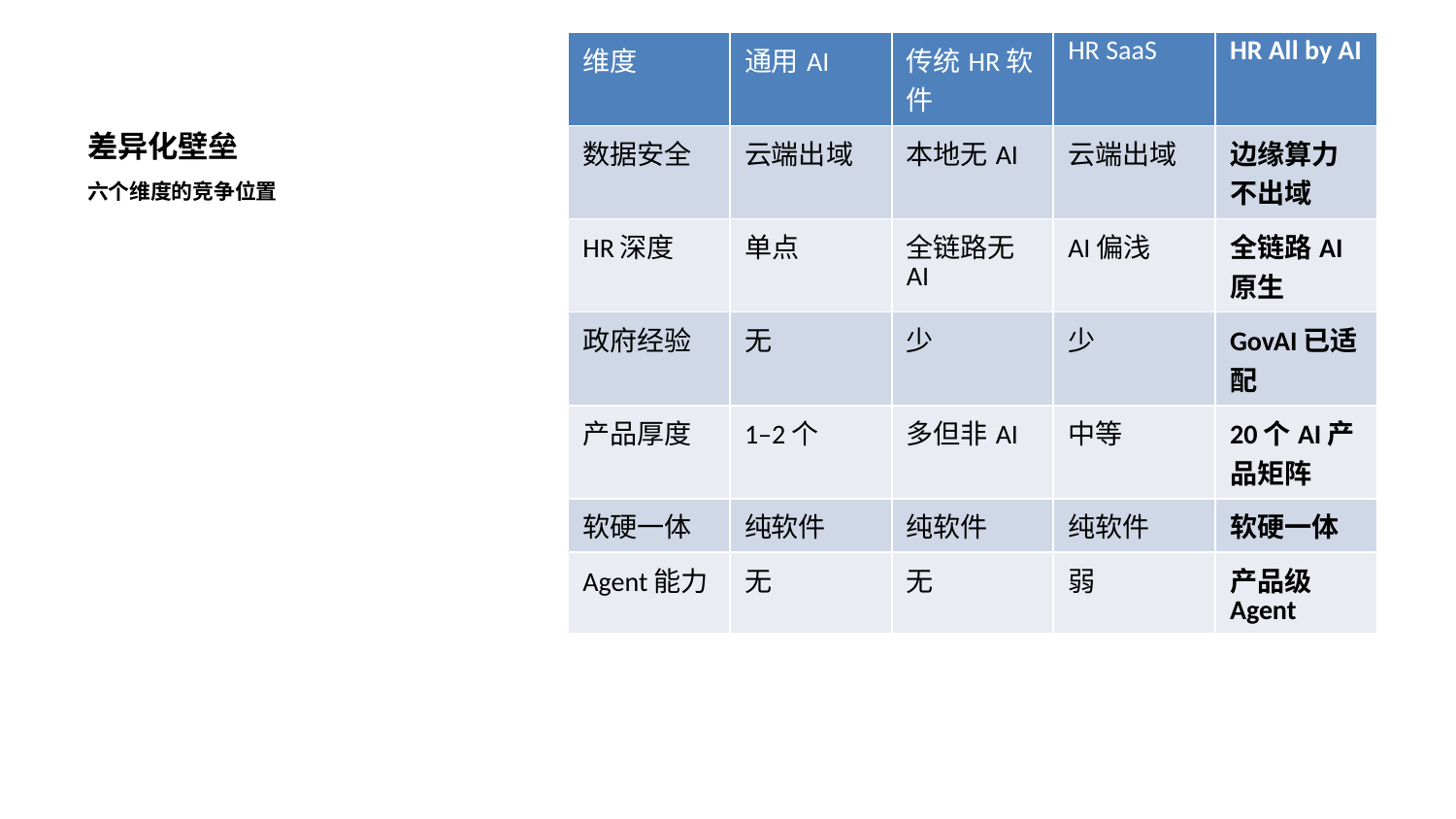

| 维度 | 通用AI | 传统HR软件 | HR SaaS | HR All by AI |
| --- | --- | --- | --- | --- |
| 数据安全 | 云端出域 | 本地无AI | 云端出域 | 边缘算力不出域 |
| HR深度 | 单点 | 全链路无AI | AI偏浅 | 全链路AI原生 |
| 政府经验 | 无 | 少 | 少 | GovAI已适配 |
| 产品厚度 | 1–2个 | 多但非AI | 中等 | 20个AI产品矩阵 |
| 软硬一体 | 纯软件 | 纯软件 | 纯软件 | 软硬一体 |
| Agent能力 | 无 | 无 | 弱 | 产品级Agent |
# 差异化壁垒
六个维度的竞争位置